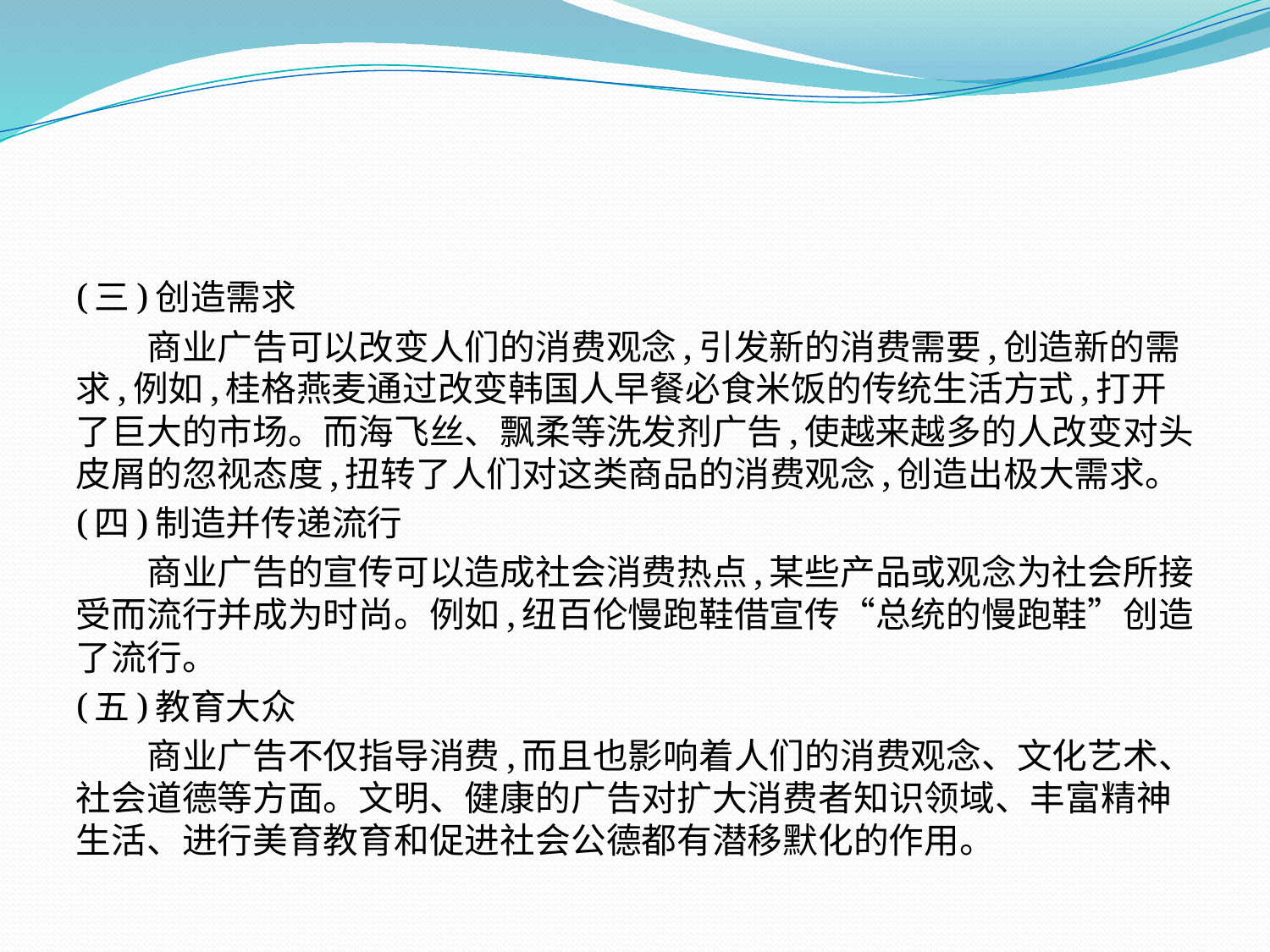

(三)创造需求
　　商业广告可以改变人们的消费观念,引发新的消费需要,创造新的需求,例如,桂格燕麦通过改变韩国人早餐必食米饭的传统生活方式,打开了巨大的市场。而海飞丝、飘柔等洗发剂广告,使越来越多的人改变对头皮屑的忽视态度,扭转了人们对这类商品的消费观念,创造出极大需求。
(四)制造并传递流行
　　商业广告的宣传可以造成社会消费热点,某些产品或观念为社会所接受而流行并成为时尚。例如,纽百伦慢跑鞋借宣传“总统的慢跑鞋”创造了流行。
(五)教育大众
　　商业广告不仅指导消费,而且也影响着人们的消费观念、文化艺术、社会道德等方面。文明、健康的广告对扩大消费者知识领域、丰富精神生活、进行美育教育和促进社会公德都有潜移默化的作用。